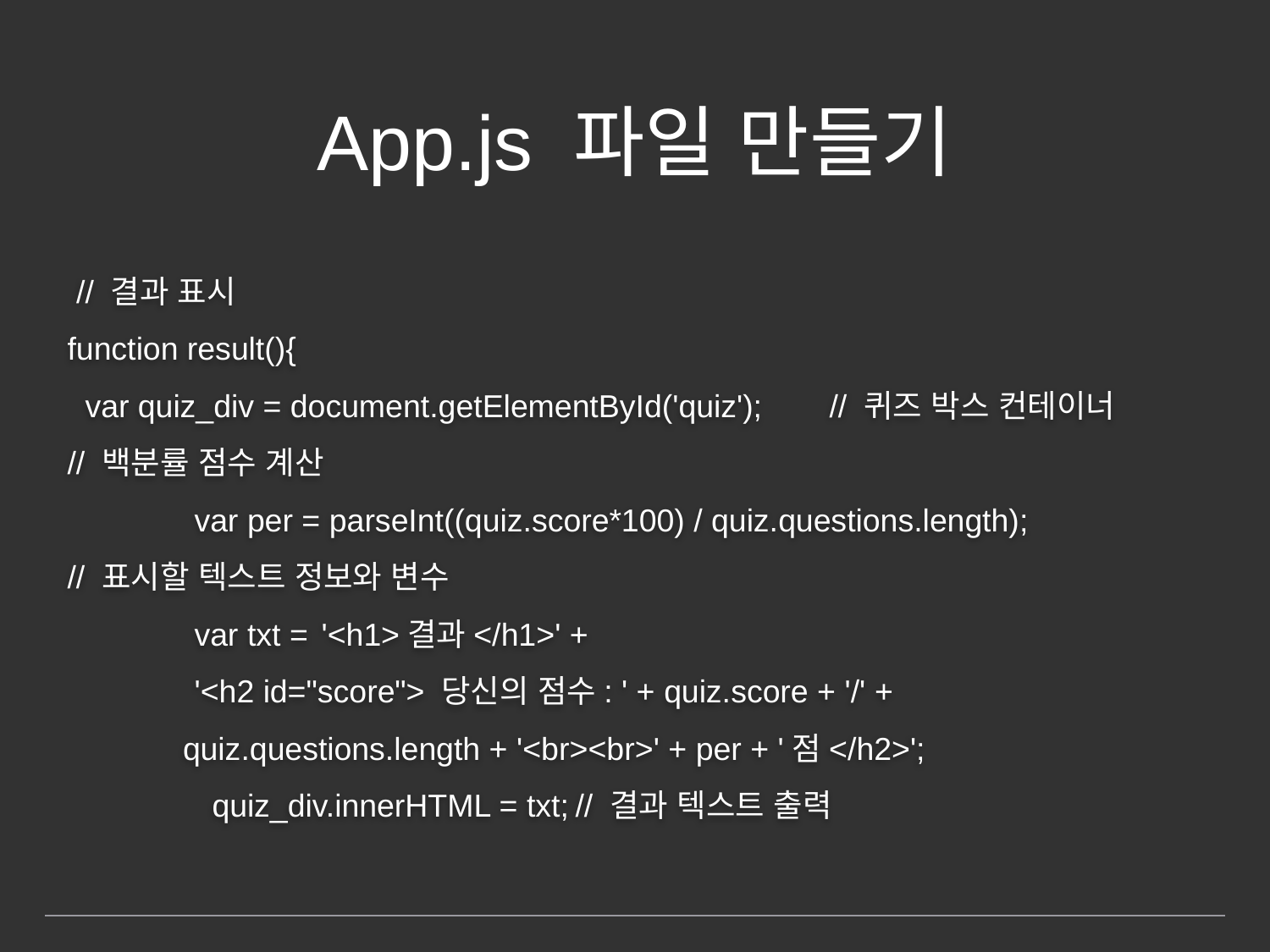

# App.js 파일 만들기
 // 결과 표시
function result(){
  var quiz_div = document.getElementById('quiz');	// 퀴즈 박스 컨테이너
// 백분률 점수 계산
	var per = parseInt((quiz.score*100) / quiz.questions.length);
// 표시할 텍스트 정보와 변수
	var txt =	'<h1>결과</h1>' +
	'<h2 id="score"> 당신의 점수: ' + quiz.score + '/' +
             quiz.questions.length + '<br><br>' + per + '점</h2>';
	  quiz_div.innerHTML = txt;	// 결과 텍스트 출력